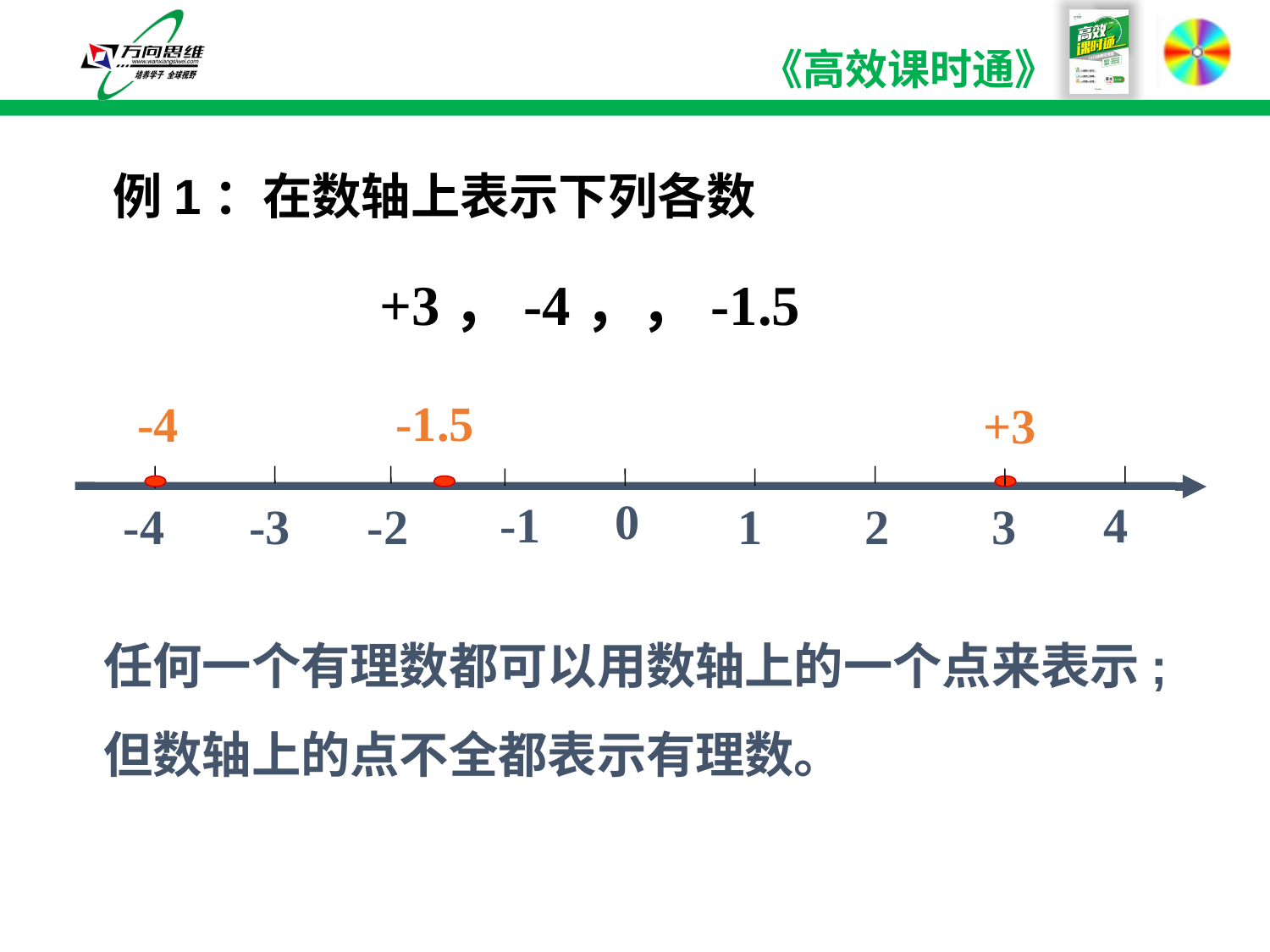

例1：在数轴上表示下列各数
+3，-4，，-1.5
-1.5
-4
+3

0

4

-1
-3
-2
1
2
3
-4
任何一个有理数都可以用数轴上的一个点来表示;但数轴上的点不全都表示有理数。